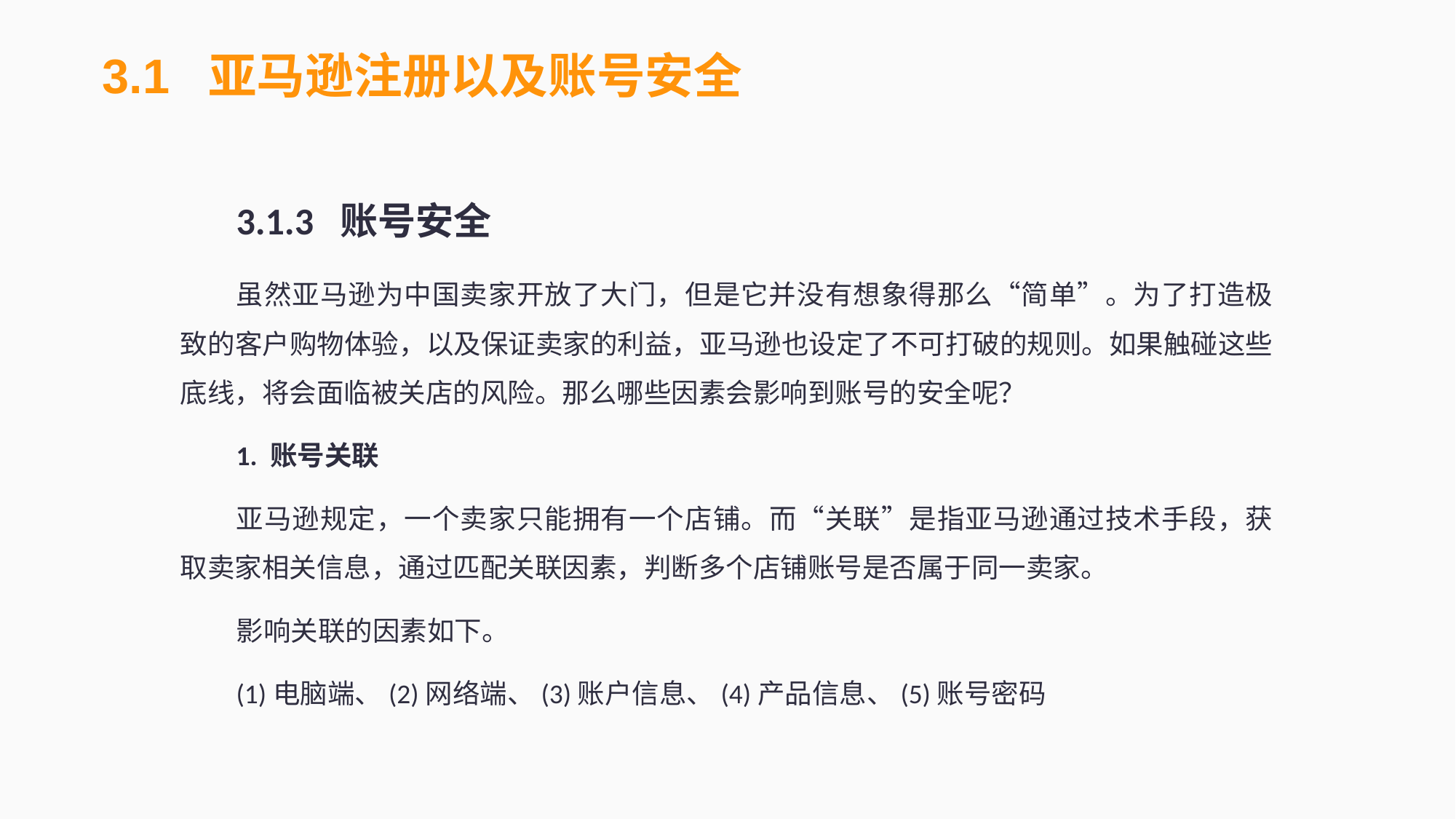

3.1  亚马逊注册以及账号安全
3.1.3  账号安全
虽然亚马逊为中国卖家开放了大门，但是它并没有想象得那么“简单”。为了打造极致的客户购物体验，以及保证卖家的利益，亚马逊也设定了不可打破的规则。如果触碰这些底线，将会面临被关店的风险。那么哪些因素会影响到账号的安全呢？
1. 账号关联
亚马逊规定，一个卖家只能拥有一个店铺。而“关联”是指亚马逊通过技术手段，获取卖家相关信息，通过匹配关联因素，判断多个店铺账号是否属于同一卖家。
影响关联的因素如下。
(1)电脑端、(2)网络端、(3)账户信息、(4)产品信息、(5)账号密码